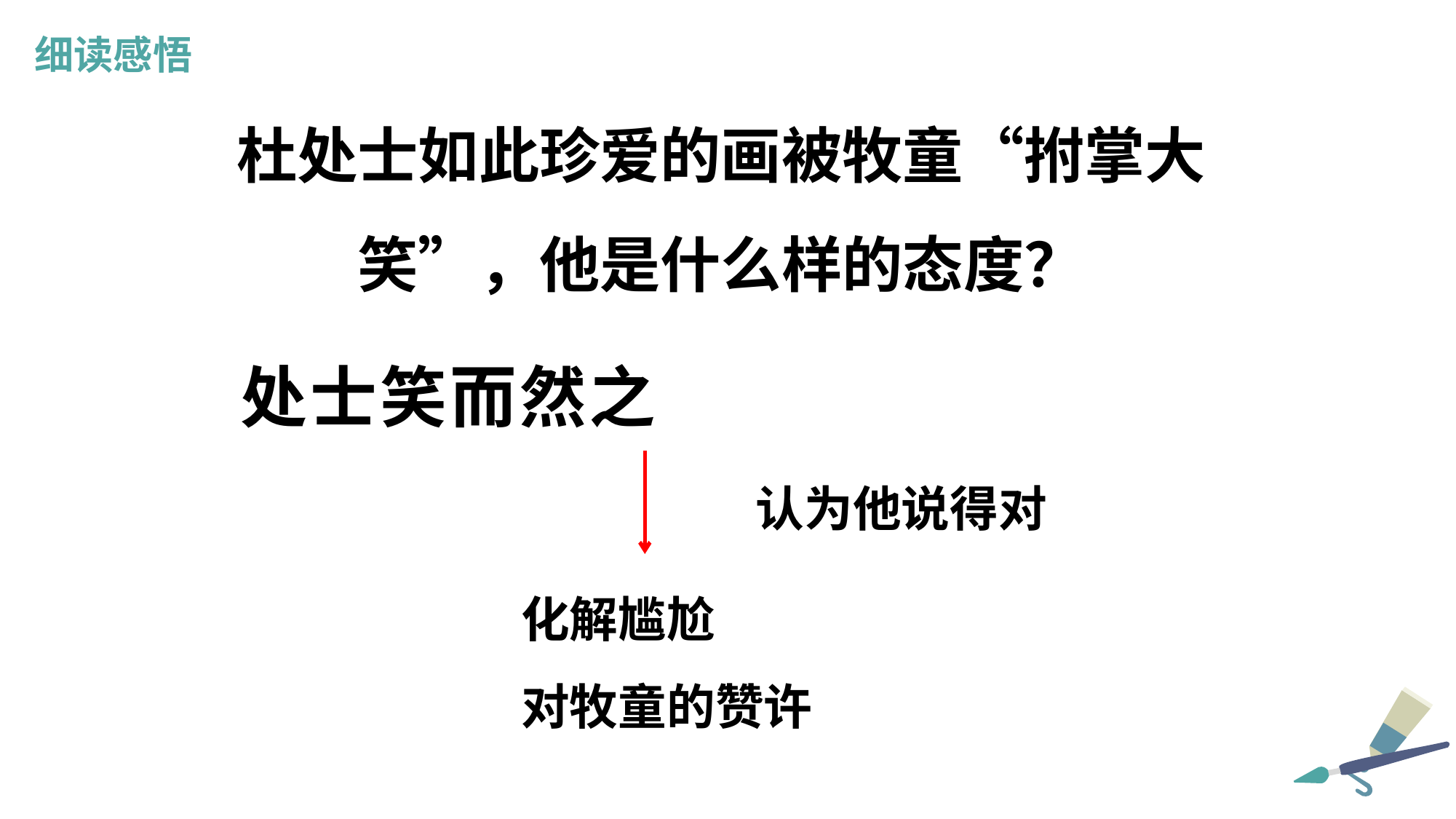

细读感悟
杜处士如此珍爱的画被牧童“拊掌大笑”，他是什么样的态度？
处士笑而然之
认为他说得对
化解尴尬
对牧童的赞许